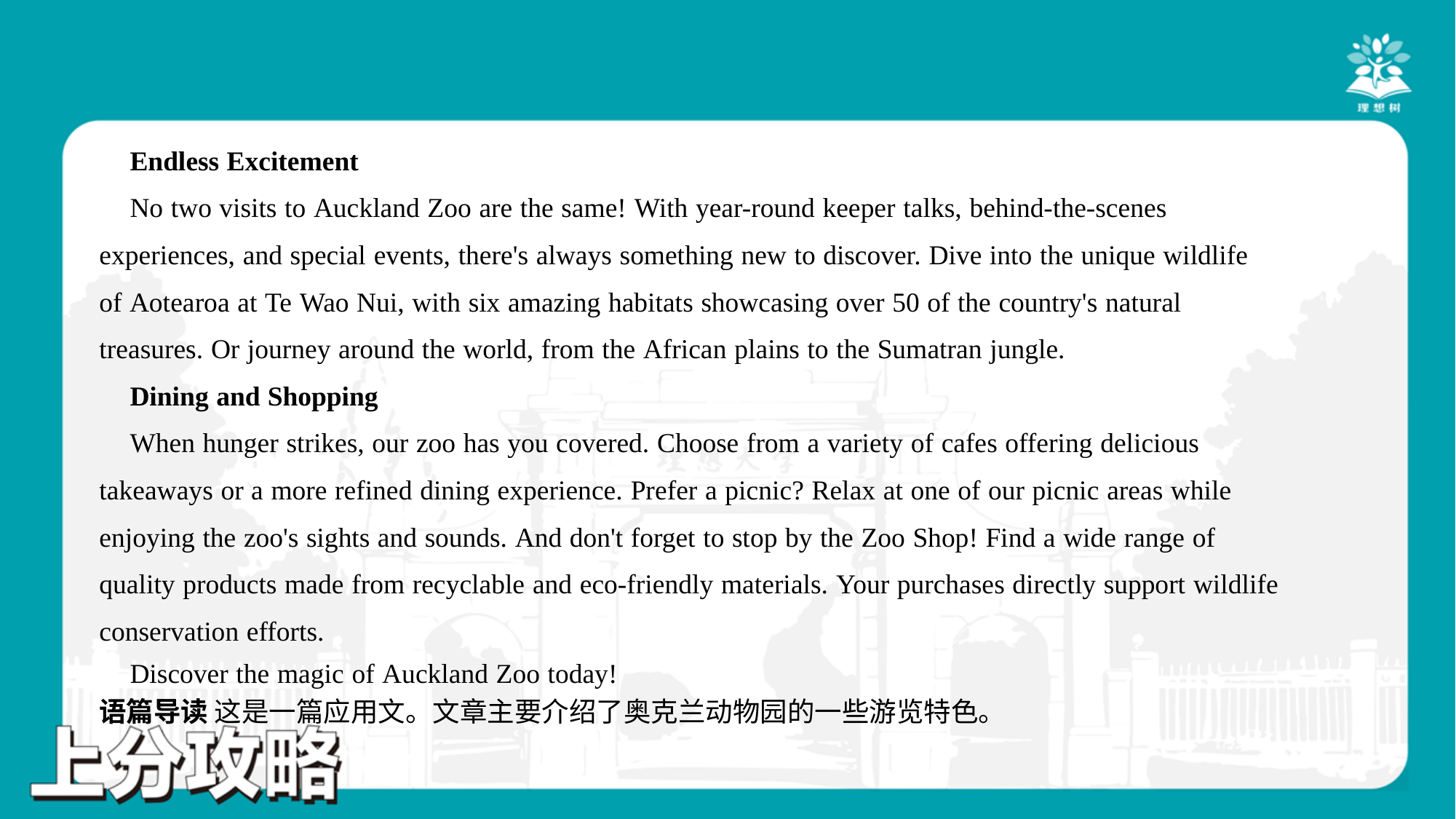

Endless Excitement
    No two visits to Auckland Zoo are the same! With year-round keeper talks, behind-the-scenes
experiences, and special events, there's always something new to discover. Dive into the unique wildlife
of Aotearoa at Te Wao Nui, with six amazing habitats showcasing over 50 of the country's natural
treasures. Or journey around the world, from the African plains to the Sumatran jungle.
    Dining and Shopping
    When hunger strikes, our zoo has you covered. Choose from a variety of cafes offering delicious
takeaways or a more refined dining experience. Prefer a picnic? Relax at one of our picnic areas while
enjoying the zoo's sights and sounds. And don't forget to stop by the Zoo Shop! Find a wide range of
quality products made from recyclable and eco-friendly materials. Your purchases directly support wildlife
conservation efforts.
    Discover the magic of Auckland Zoo today!
语篇导读 这是一篇应用文。文章主要介绍了奥克兰动物园的一些游览特色。